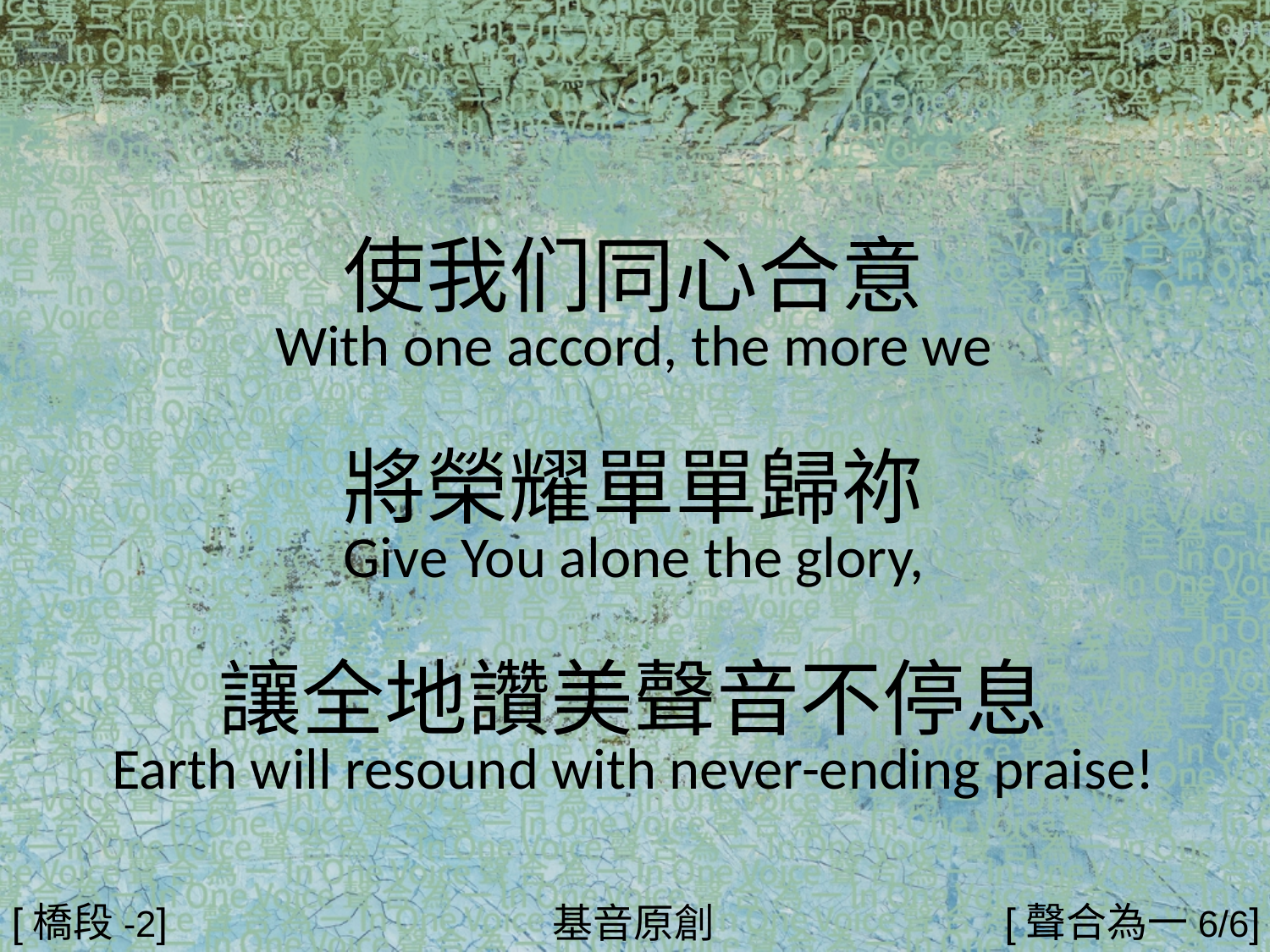

使我们同心合意
With one accord, the more we

將榮耀單單歸祢
Give You alone the glory,

讓全地讚美聲音不停息
Earth will resound with never-ending praise!

#

[橋段-2]
[聲合為一6/6]
基音原創